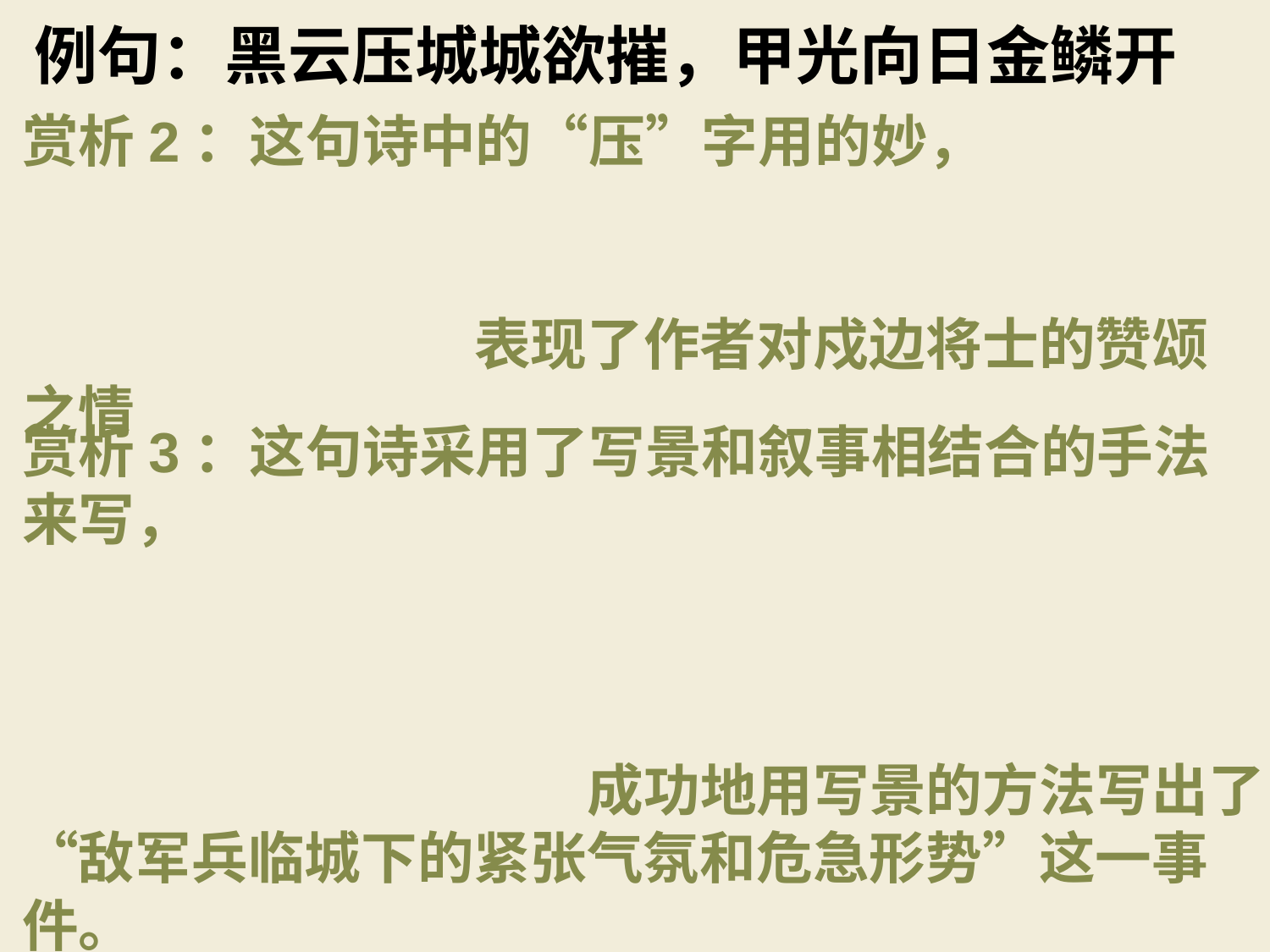

例句：黑云压城城欲摧，甲光向日金鳞开
赏析2：这句诗中的“压”字用的妙，一个“压”字，把敌军人马众多，来势汹汹，以及交战双方力量悬殊、守军将士处境艰难等等，淋漓尽致的描绘出来，表现了作者对戍边将士的赞颂之情
赏析3：这句诗采用了写景和叙事相结合的手法来写，它既描写了一幅乌云压城城楼似乎被压垮，鳞片状的铠甲在日光照射下闪闪发光的景色，这句话同时也是写事，把敌军人马众多，来势汹汹，以及交战双方力量悬殊、守军将士们处境艰难等等，淋漓尽致的叙写出来，成功地用写景的方法写出了“敌军兵临城下的紧张气氛和危急形势”这一事件。